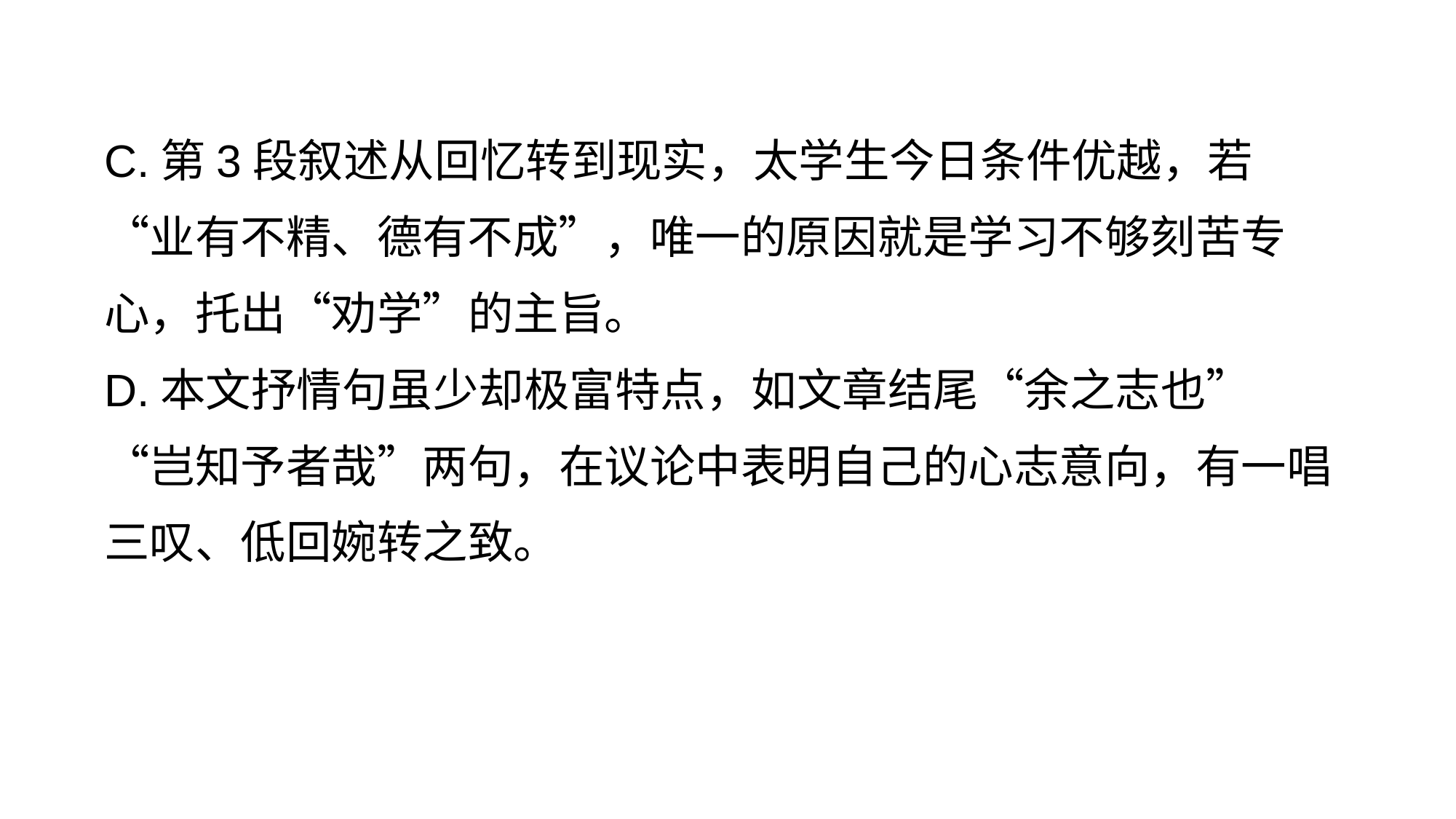

C.第3段叙述从回忆转到现实，太学生今日条件优越，若“业有不精、德有不成”，唯一的原因就是学习不够刻苦专心，托出“劝学”的主旨。
D.本文抒情句虽少却极富特点，如文章结尾“余之志也”“岂知予者哉”两句，在议论中表明自己的心志意向，有一唱三叹、低回婉转之致。